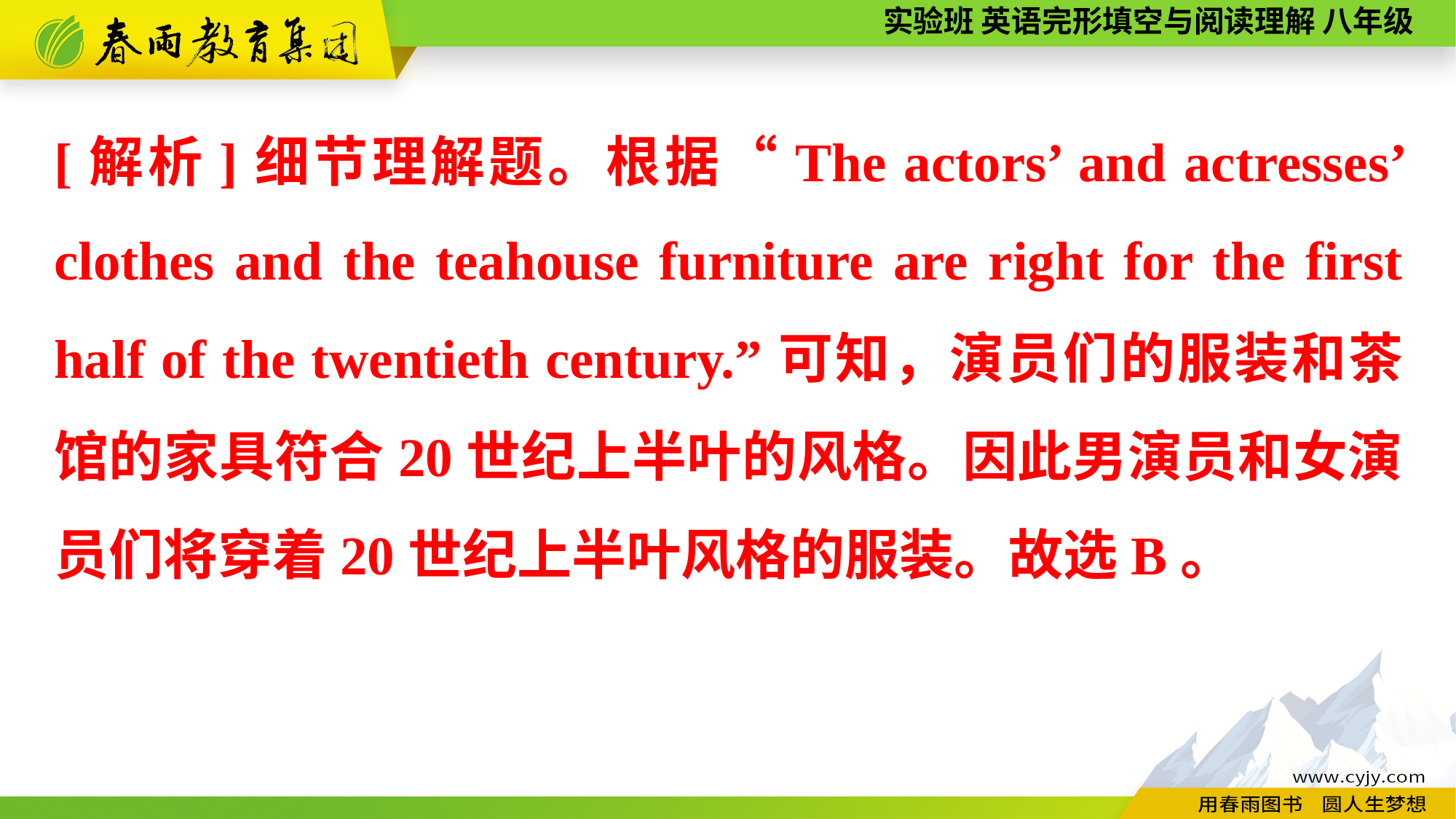

[解析]细节理解题。根据“The actors’ and actresses’ clothes and the teahouse furniture are right for the first half of the twentieth century.”可知，演员们的服装和茶馆的家具符合20世纪上半叶的风格。因此男演员和女演员们将穿着20世纪上半叶风格的服装。故选B。